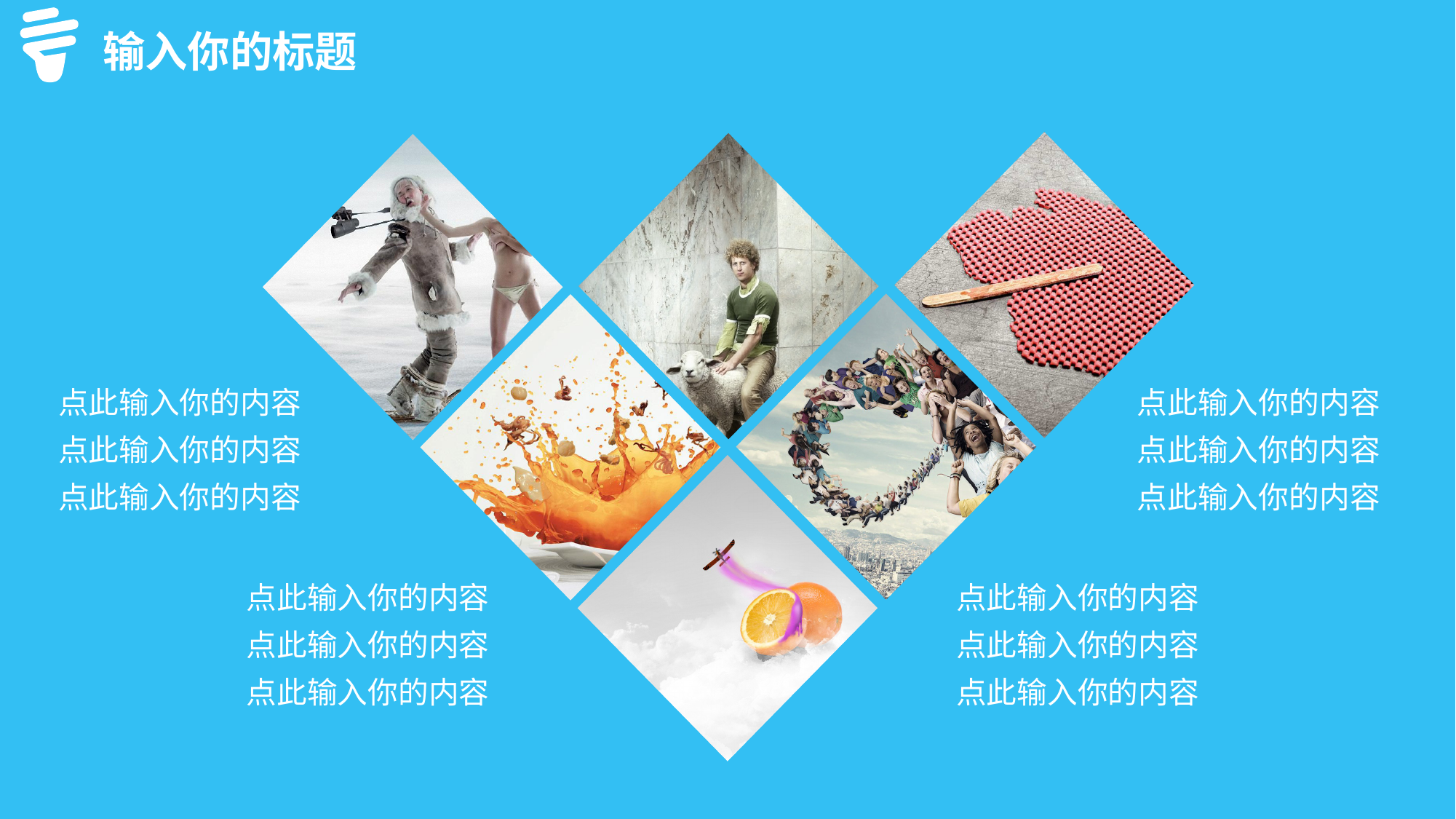

输入你的标题

点此输入你的内容
点此输入你的内容
点此输入你的内容
点此输入你的内容
点此输入你的内容
点此输入你的内容
点此输入你的内容
点此输入你的内容
点此输入你的内容
点此输入你的内容
点此输入你的内容
点此输入你的内容